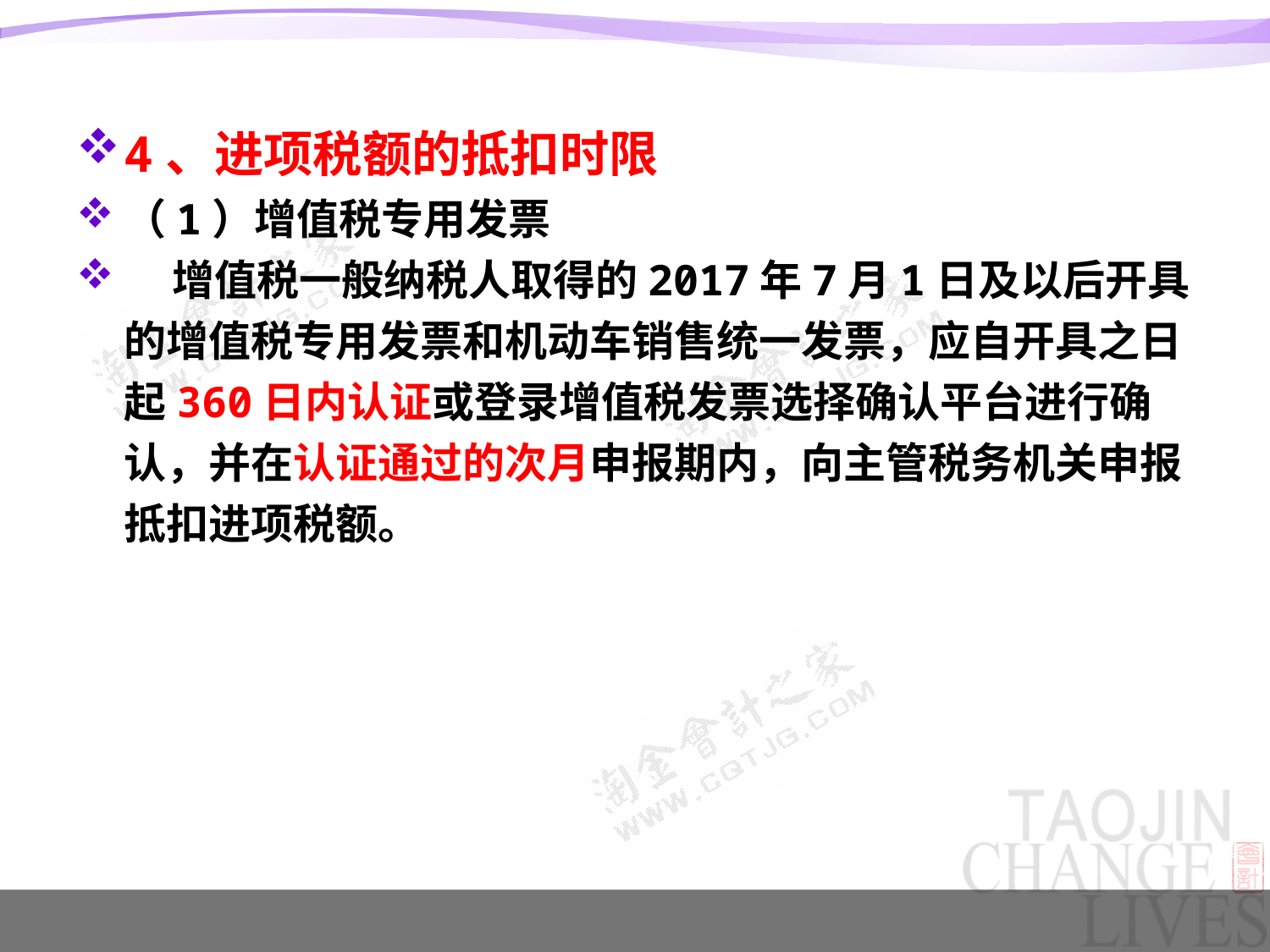

4、进项税额的抵扣时限
（1）增值税专用发票
    增值税一般纳税人取得的2017年7月1日及以后开具的增值税专用发票和机动车销售统一发票，应自开具之日起360日内认证或登录增值税发票选择确认平台进行确认，并在认证通过的次月申报期内，向主管税务机关申报抵扣进项税额。